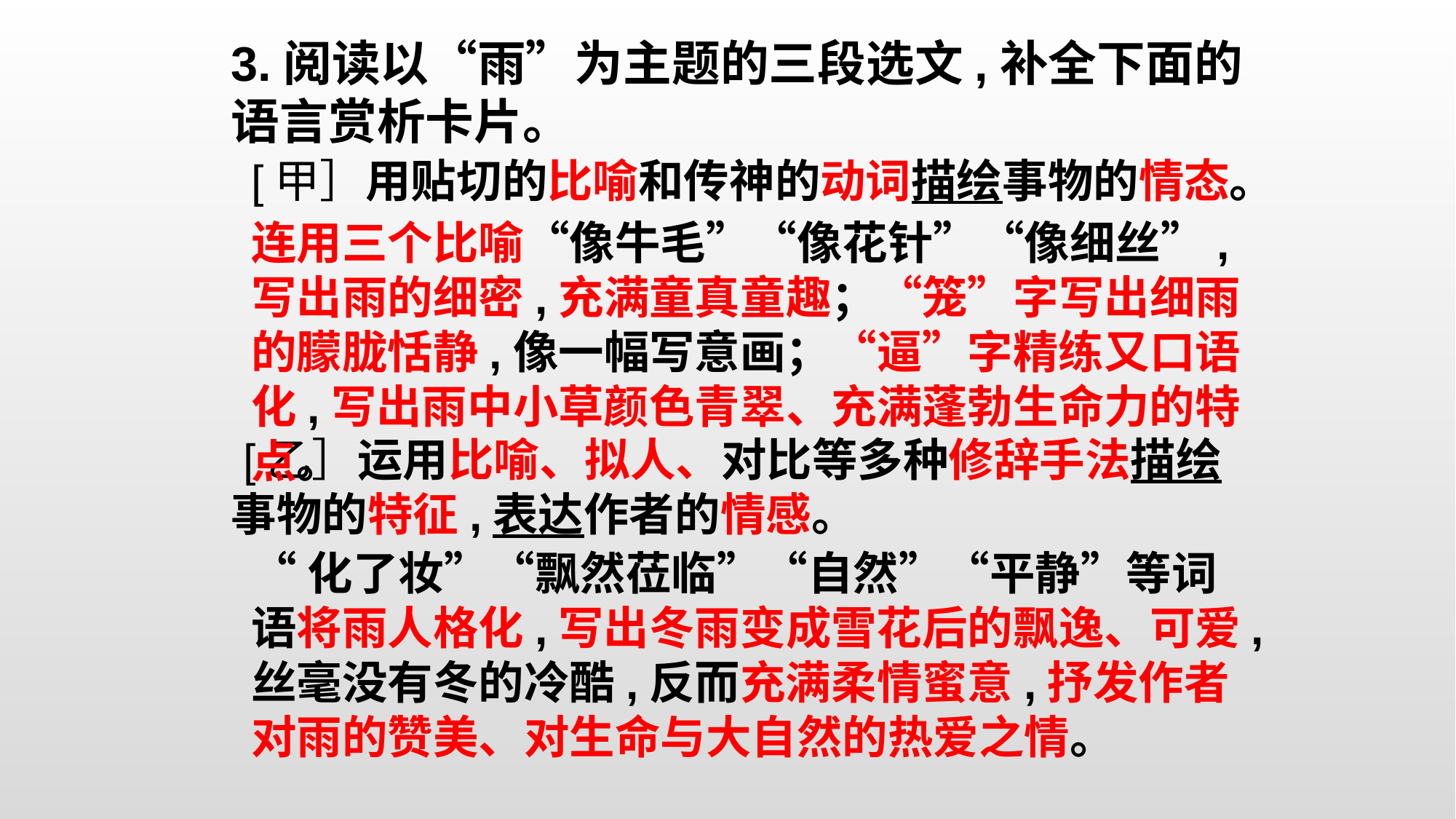

3.阅读以“雨”为主题的三段选文,补全下面的语言赏析卡片。
[甲］用贴切的比喻和传神的动词描绘事物的情态。
连用三个比喻“像牛毛”“像花针”“像细丝”,写出雨的细密,充满童真童趣；“笼”字写出细雨的朦胧恬静,像一幅写意画；“逼”字精练又口语化,写出雨中小草颜色青翠、充满蓬勃生命力的特点。
 [乙］运用比喻、拟人、对比等多种修辞手法描绘事物的特征,表达作者的情感。
“化了妆”“飘然莅临”“自然”“平静”等词语将雨人格化,写出冬雨变成雪花后的飘逸、可爱,丝毫没有冬的冷酷,反而充满柔情蜜意,抒发作者对雨的赞美、对生命与大自然的热爱之情。